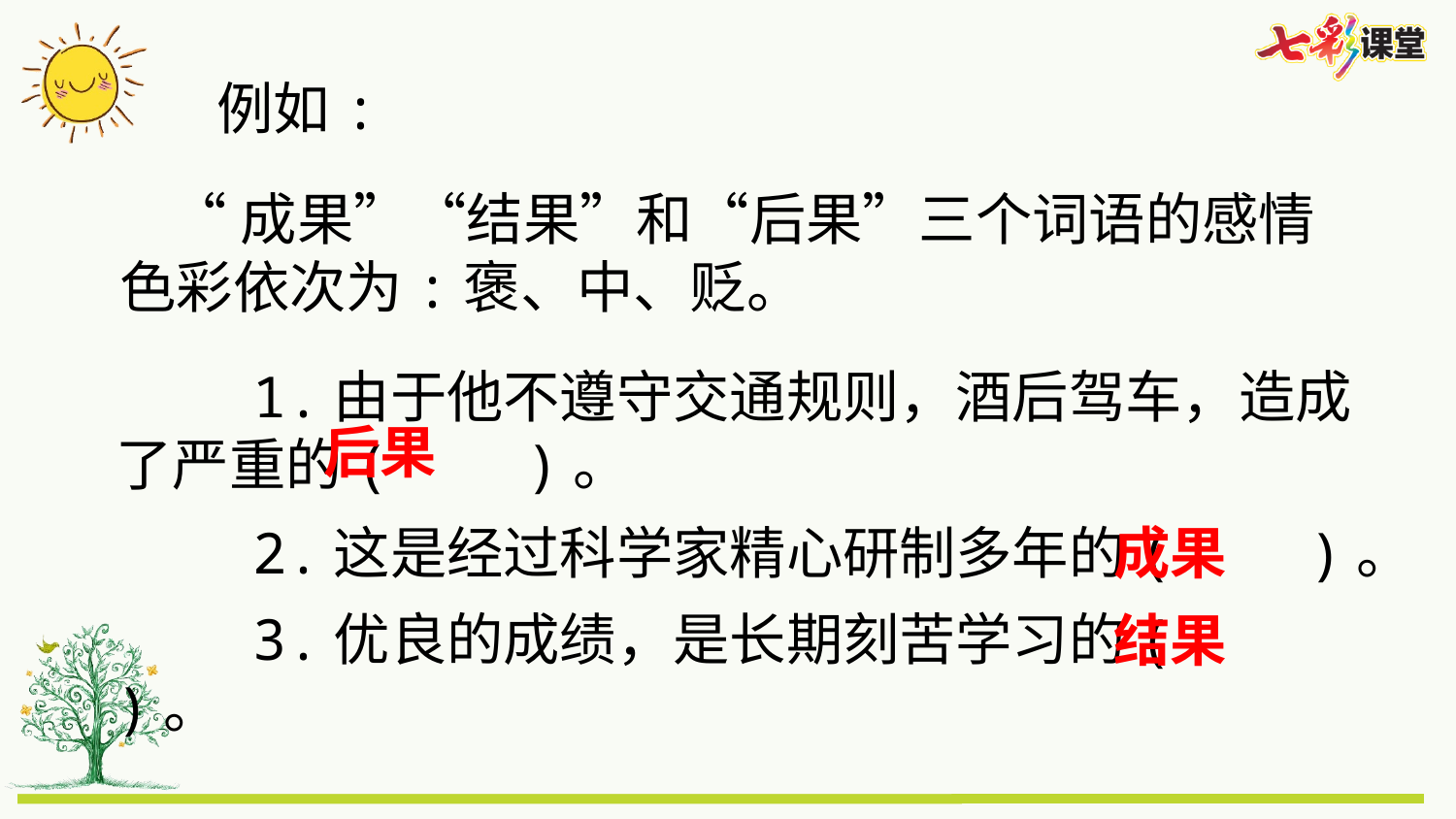

例如:
    “成果”“结果”和“后果”三个词语的感情色彩依次为:褒、中、贬。
    1.由于他不遵守交通规则，酒后驾车，造成了严重的(    )。
后果
    2.这是经过科学家精心研制多年的(    )。
成果
    3.优良的成绩，是长期刻苦学习的(    )。
结果